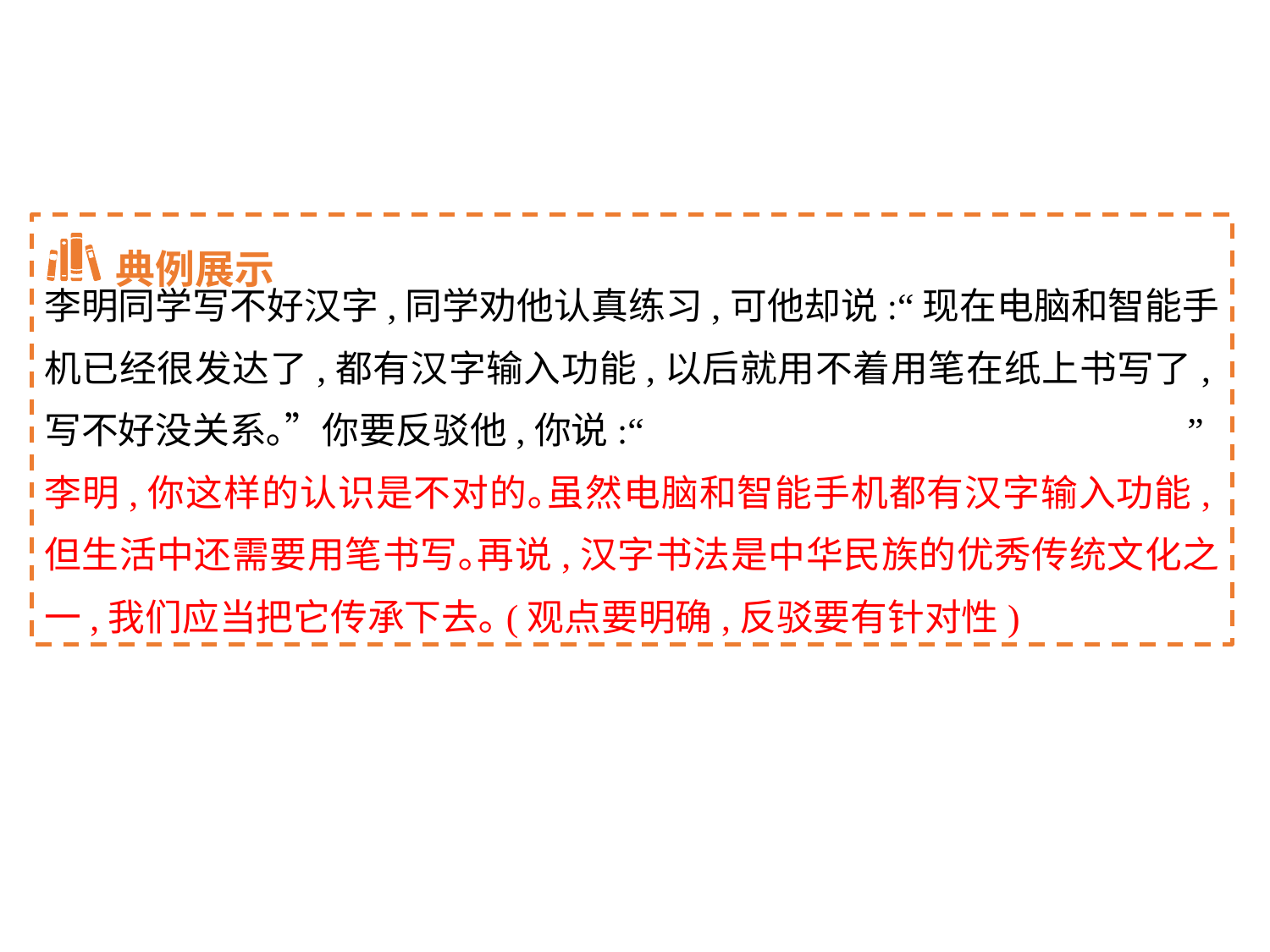

典例展示

李明同学写不好汉字,同学劝他认真练习,可他却说:“现在电脑和智能手机已经很发达了,都有汉字输入功能,以后就用不着用笔在纸上书写了,写不好没关系｡”你要反驳他,你说:“					”
李明,你这样的认识是不对的｡虽然电脑和智能手机都有汉字输入功能,但生活中还需要用笔书写｡再说,汉字书法是中华民族的优秀传统文化之一,我们应当把它传承下去｡(观点要明确,反驳要有针对性)